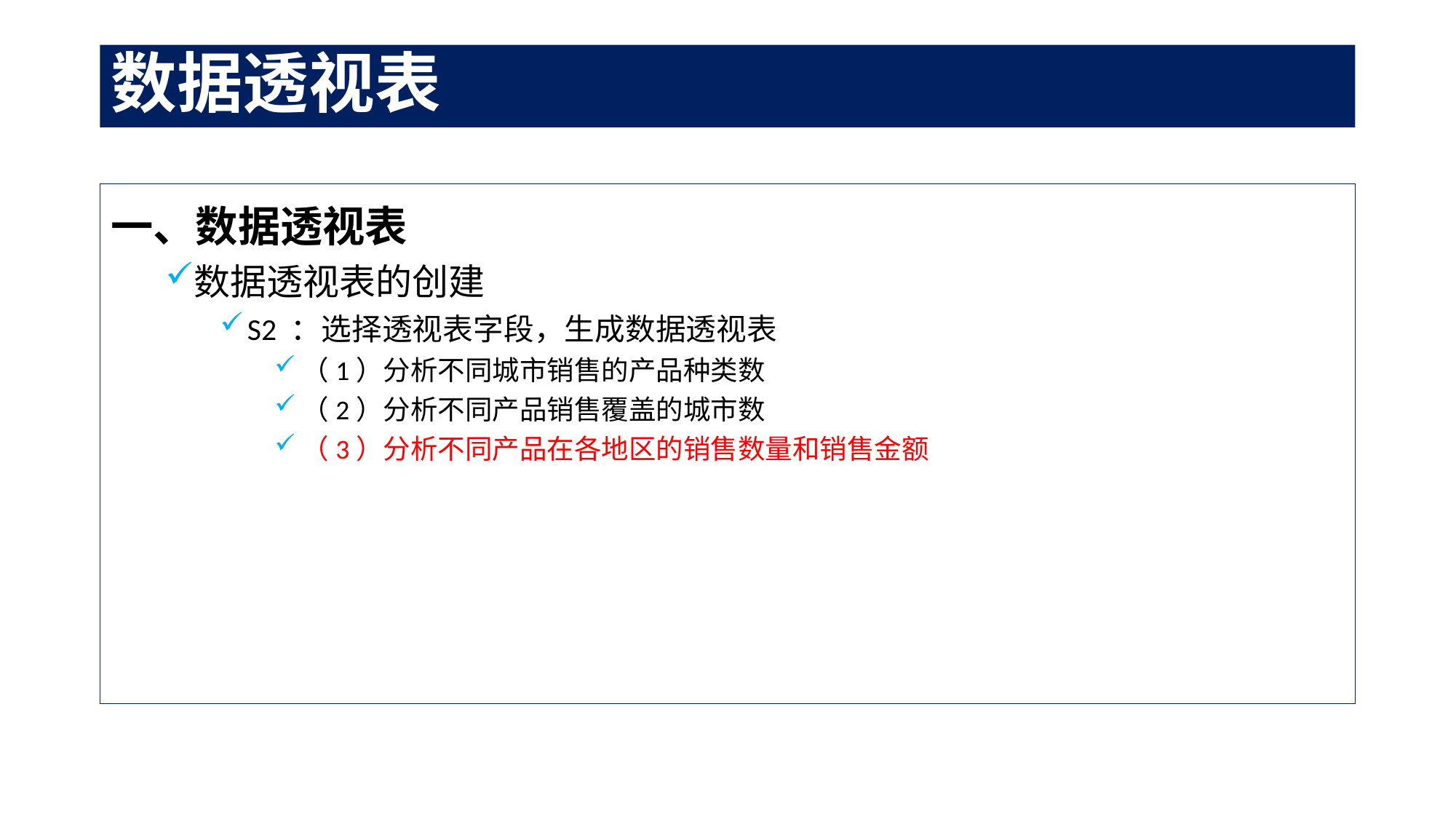

# 数据透视表
一、数据透视表
数据透视表的创建
S2 ：选择透视表字段，生成数据透视表
（1）分析不同城市销售的产品种类数
（2）分析不同产品销售覆盖的城市数
（3）分析不同产品在各地区的销售数量和销售金额